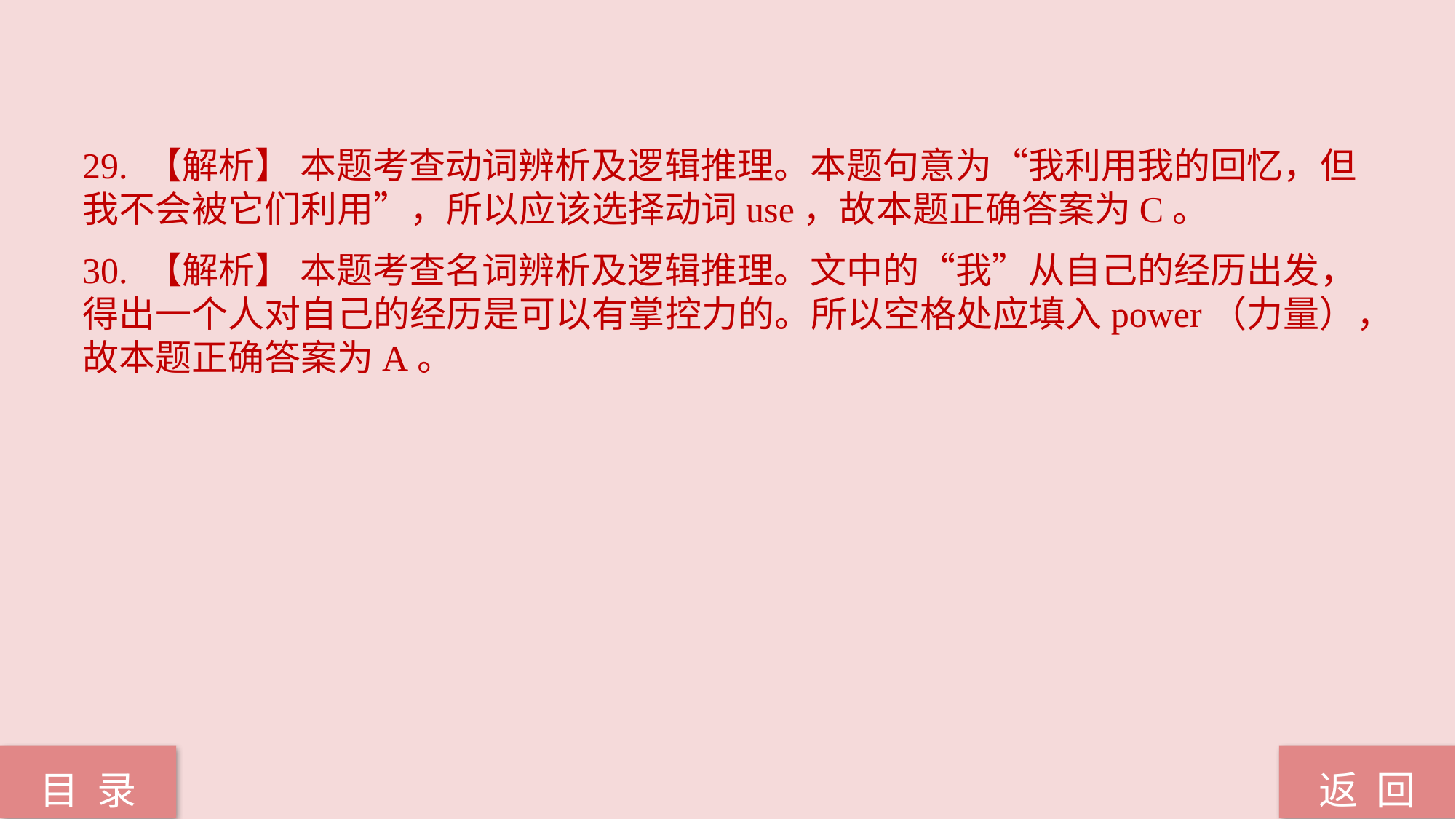

29. 【解析】 本题考查动词辨析及逻辑推理。本题句意为“我利用我的回忆，但我不会被它们利用”，所以应该选择动词use，故本题正确答案为C。
30. 【解析】 本题考查名词辨析及逻辑推理。文中的“我”从自己的经历出发，得出一个人对自己的经历是可以有掌控力的。所以空格处应填入power（力量），故本题正确答案为A。
返  回